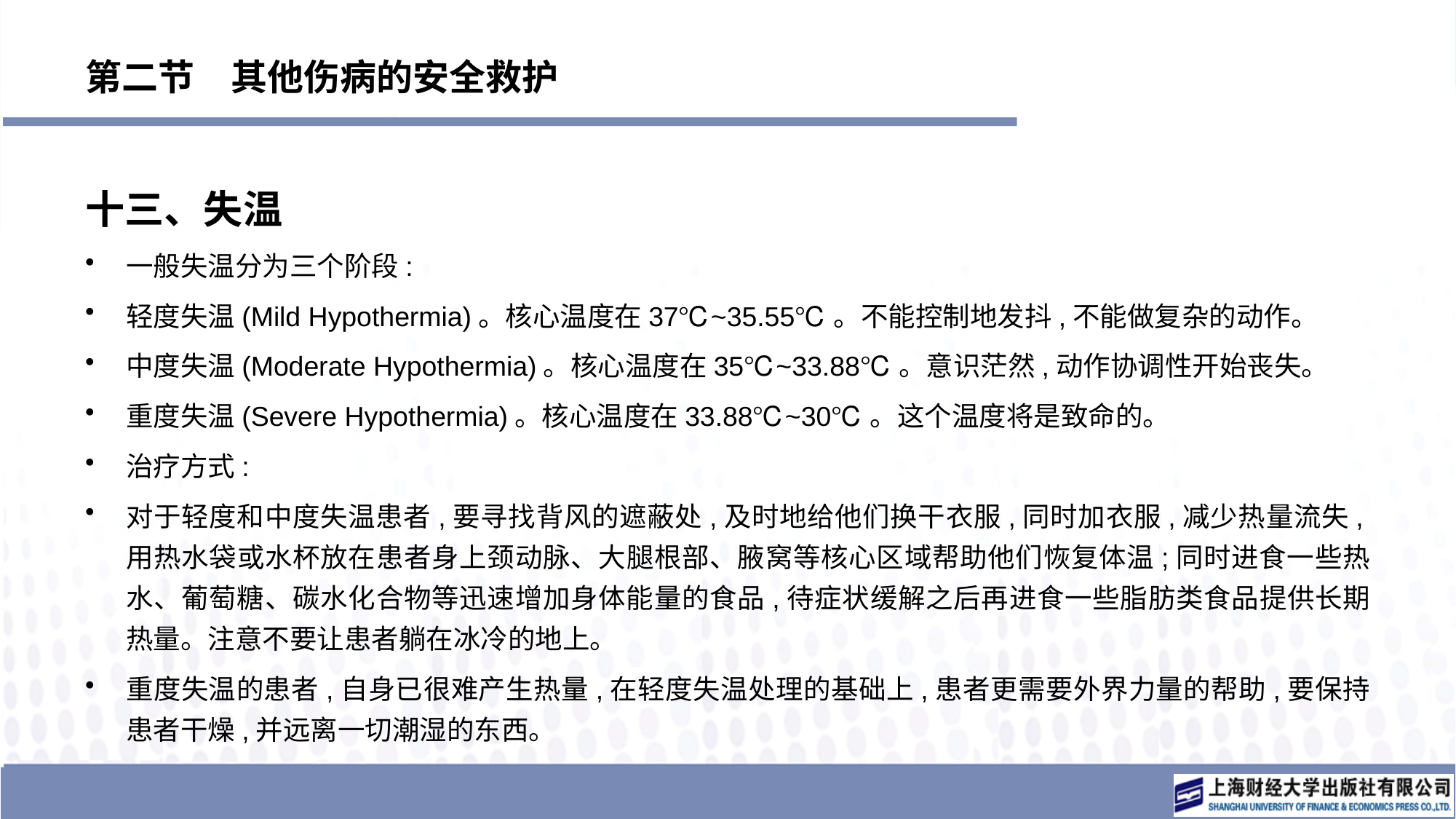

# 第二节　其他伤病的安全救护
十三、失温
一般失温分为三个阶段:
轻度失温(Mild Hypothermia)。核心温度在37℃~35.55℃。不能控制地发抖,不能做复杂的动作。
中度失温(Moderate Hypothermia)。核心温度在35℃~33.88℃。意识茫然,动作协调性开始丧失。
重度失温(Severe Hypothermia)。核心温度在33.88℃~30℃。这个温度将是致命的。
治疗方式:
对于轻度和中度失温患者,要寻找背风的遮蔽处,及时地给他们换干衣服,同时加衣服,减少热量流失,用热水袋或水杯放在患者身上颈动脉、大腿根部、腋窝等核心区域帮助他们恢复体温;同时进食一些热水、葡萄糖、碳水化合物等迅速增加身体能量的食品,待症状缓解之后再进食一些脂肪类食品提供长期热量。注意不要让患者躺在冰冷的地上。
重度失温的患者,自身已很难产生热量,在轻度失温处理的基础上,患者更需要外界力量的帮助,要保持患者干燥,并远离一切潮湿的东西。